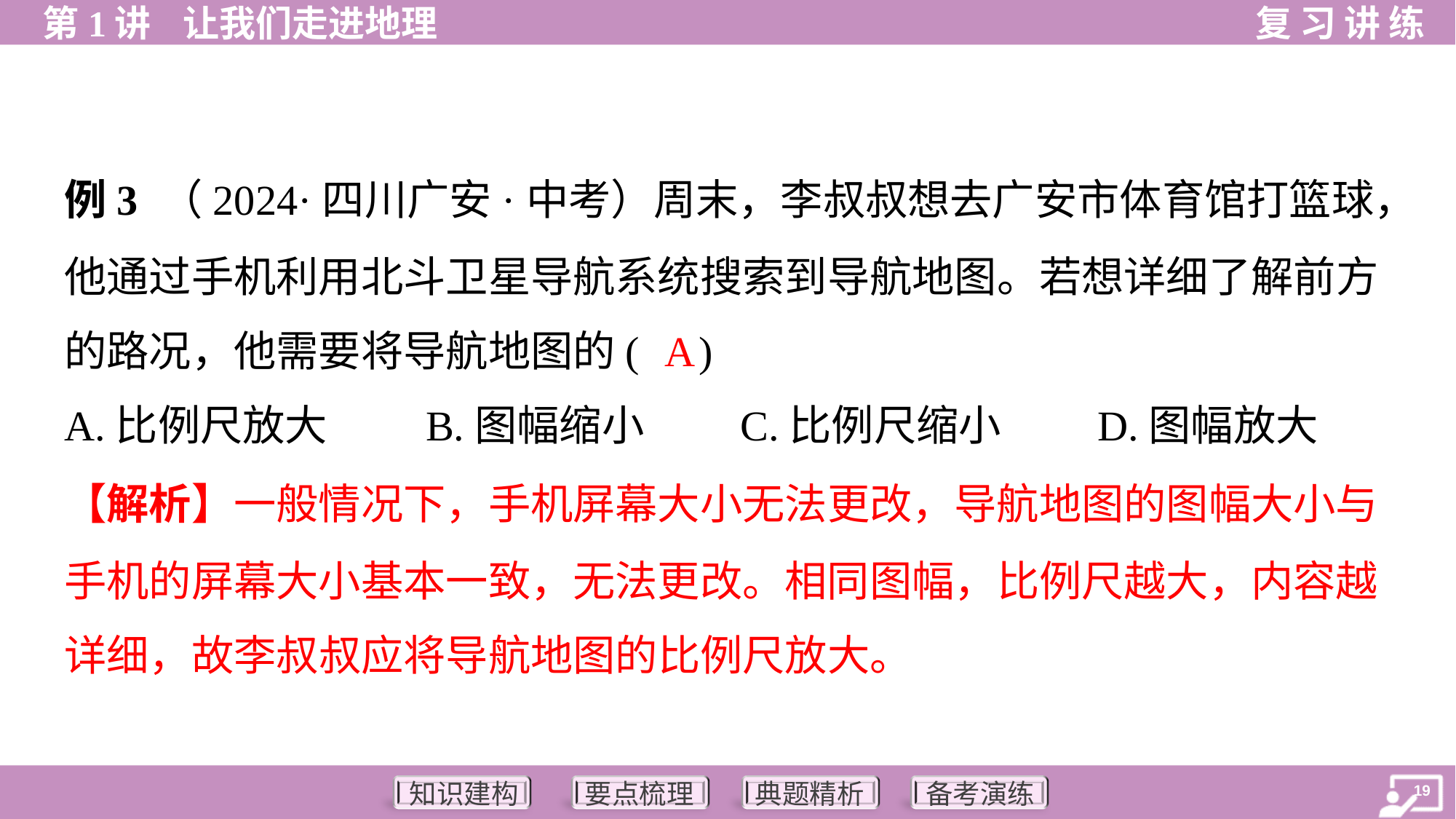

例3 （2024·四川广安·中考）周末，李叔叔想去广安市体育馆打篮球，
他通过手机利用北斗卫星导航系统搜索到导航地图。若想详细了解前方
的路况，他需要将导航地图的(     )
A
A.比例尺放大	B.图幅缩小	C.比例尺缩小	D.图幅放大
【解析】一般情况下，手机屏幕大小无法更改，导航地图的图幅大小与
手机的屏幕大小基本一致，无法更改。相同图幅，比例尺越大，内容越
详细，故李叔叔应将导航地图的比例尺放大。